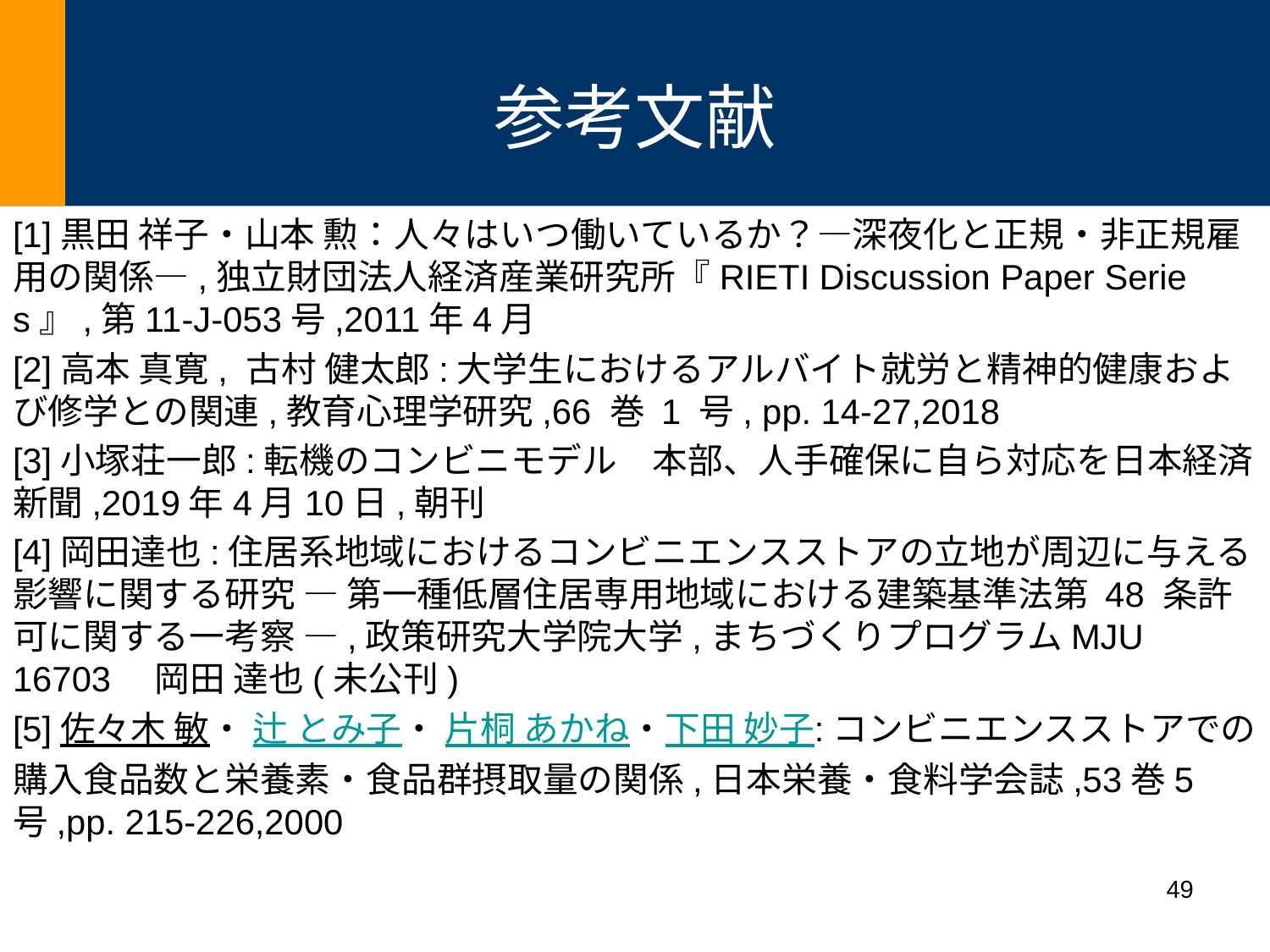

# 参考文献
[1]黒田 祥子・山本 勲：人々はいつ働いているか？―深夜化と正規・非正規雇用の関係―,独立財団法人経済産業研究所『RIETI Discussion Paper Series』,第11-J-053号,2011年4月
[2]高本 真寛, 古村 健太郎:大学生におけるアルバイト就労と精神的健康および修学との関連,教育心理学研究,66 巻 1 号, pp. 14-27,2018
[3]小塚荘一郎:転機のコンビニモデル　本部、人手確保に自ら対応を日本経済新聞,2019年4月10日,朝刊
[4]岡田達也:住居系地域におけるコンビニエンスストアの立地が周辺に与える影響に関する研究 ― 第一種低層住居専用地域における建築基準法第 48 条許可に関する一考察 ―,政策研究大学院大学,まちづくりプログラムMJU 16703　岡田 達也(未公刊)
[5]佐々木 敏・ 辻 とみ子・ 片桐 あかね・下田 妙子:コンビニエンスストアでの購入食品数と栄養素・食品群摂取量の関係,日本栄養・食料学会誌,53巻5号,pp. 215-226,2000

49